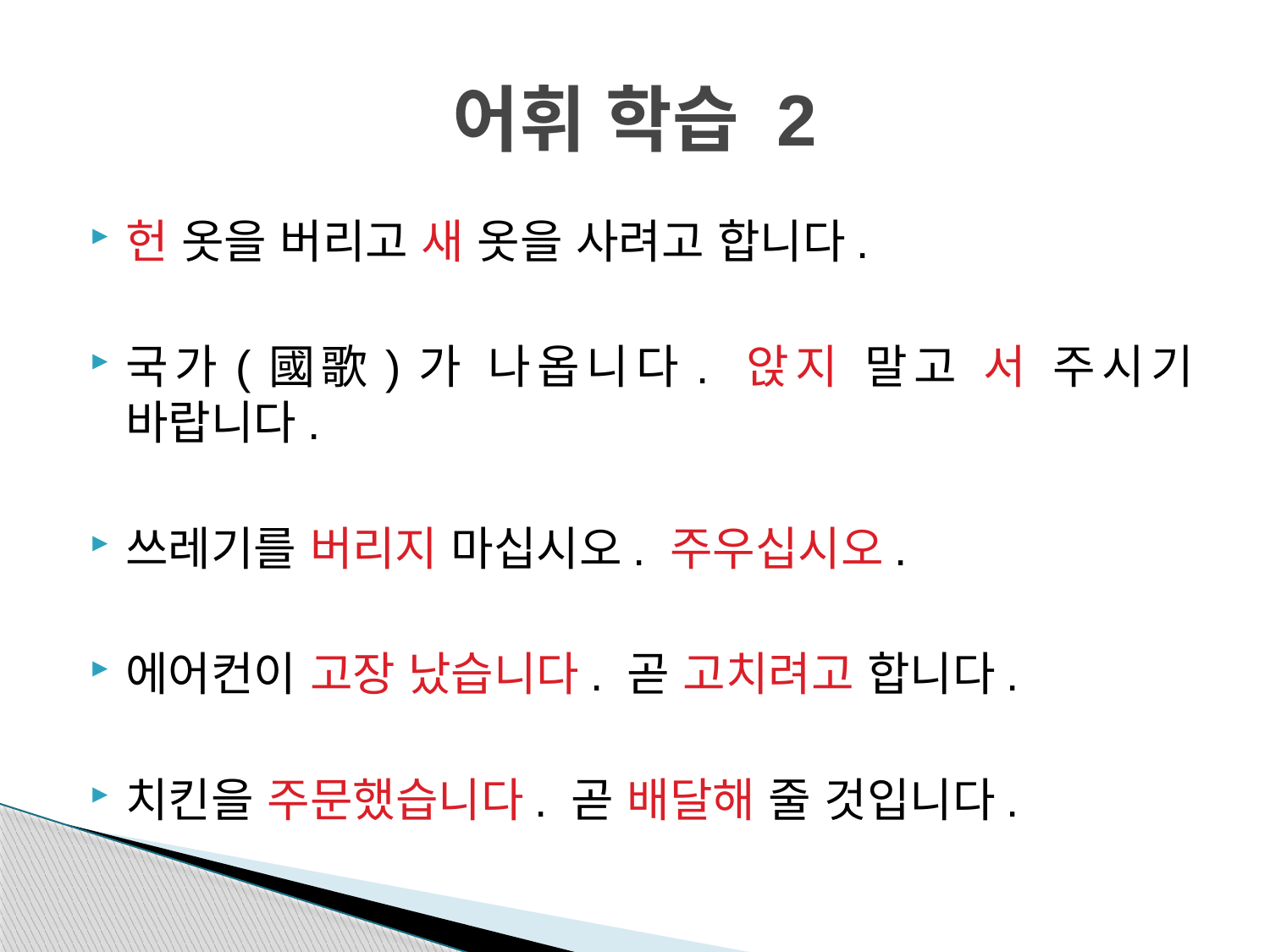

# 어휘 학습 2
헌 옷을 버리고 새 옷을 사려고 합니다.

국가(國歌)가 나옵니다. 앉지 말고 서 주시기 바랍니다.

쓰레기를 버리지 마십시오. 주우십시오.

에어컨이 고장 났습니다. 곧 고치려고 합니다.

치킨을 주문했습니다. 곧 배달해 줄 것입니다.